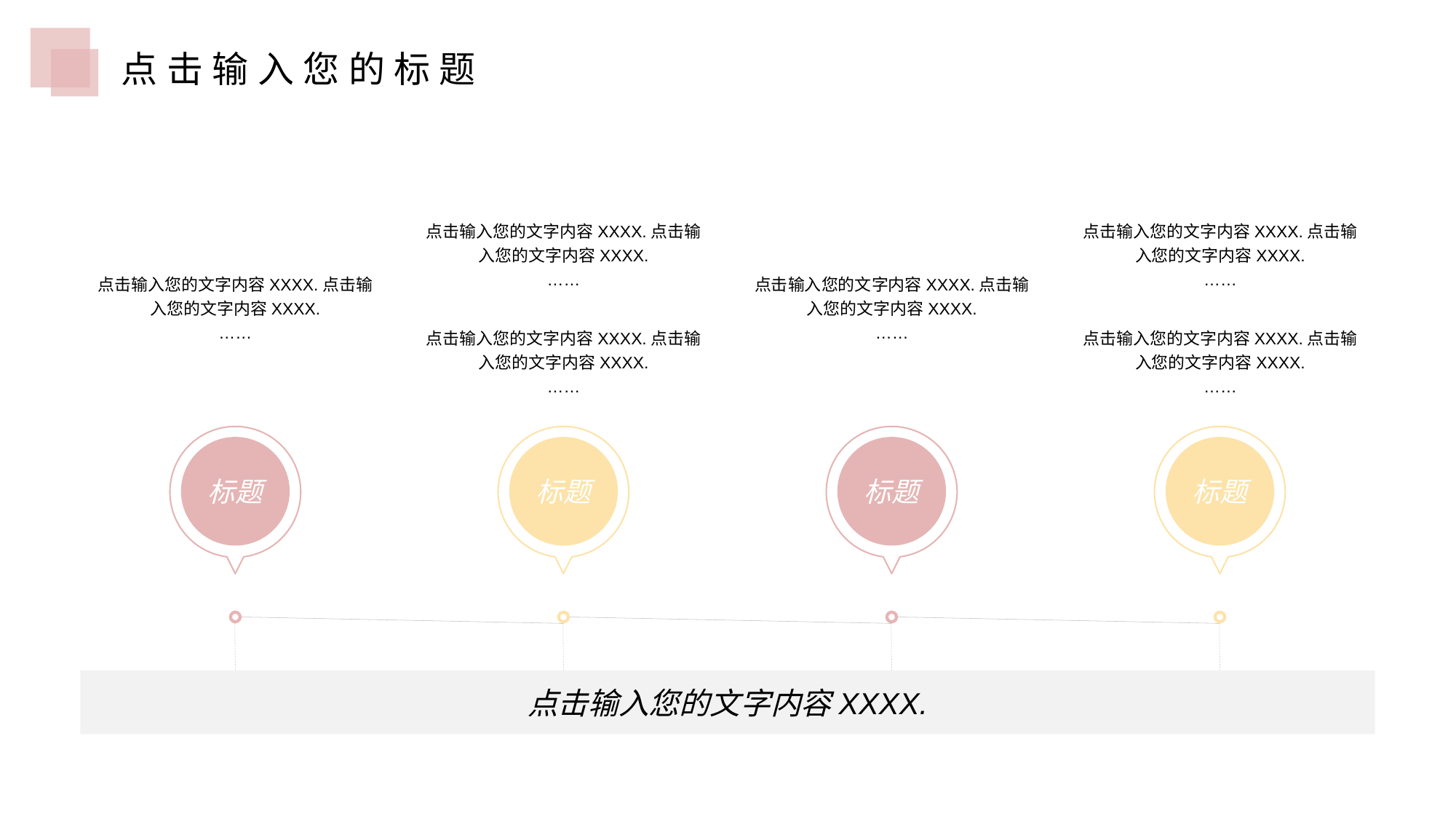

点击输入您的标题
点击输入您的文字内容XXXX.点击输入您的文字内容XXXX.
……
点击输入您的文字内容XXXX.点击输入您的文字内容XXXX.
……
点击输入您的文字内容XXXX.点击输入您的文字内容XXXX.
……
点击输入您的文字内容XXXX.点击输入您的文字内容XXXX.
……
点击输入您的文字内容XXXX.点击输入您的文字内容XXXX.
……
点击输入您的文字内容XXXX.点击输入您的文字内容XXXX.
……

标题

标题

标题

标题

点击输入您的文字内容XXXX.